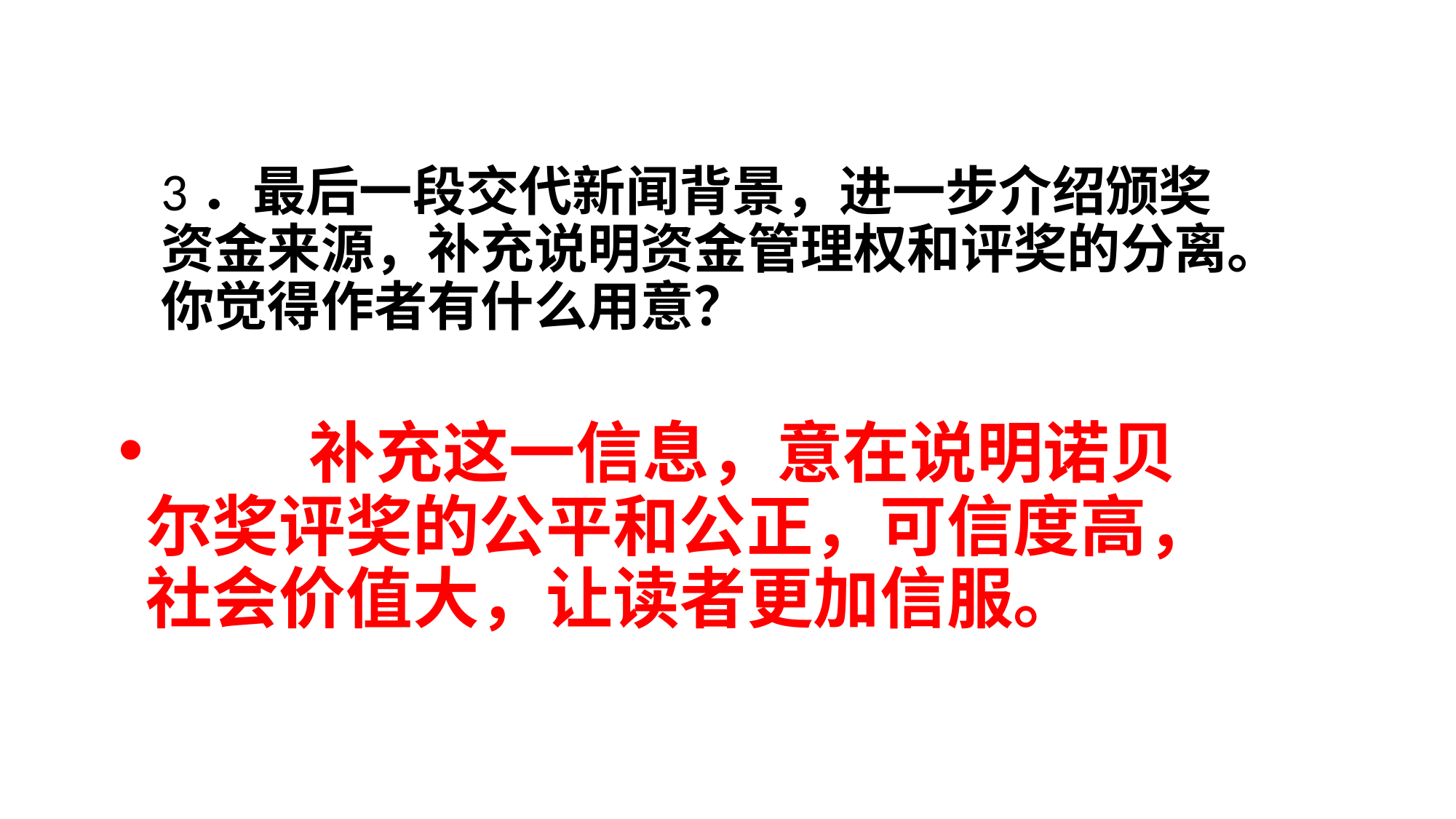

# 3．最后一段交代新闻背景，进一步介绍颁奖资金来源，补充说明资金管理权和评奖的分离。你觉得作者有什么用意？
         补充这一信息，意在说明诺贝尔奖评奖的公平和公正，可信度高，社会价值大，让读者更加信服。